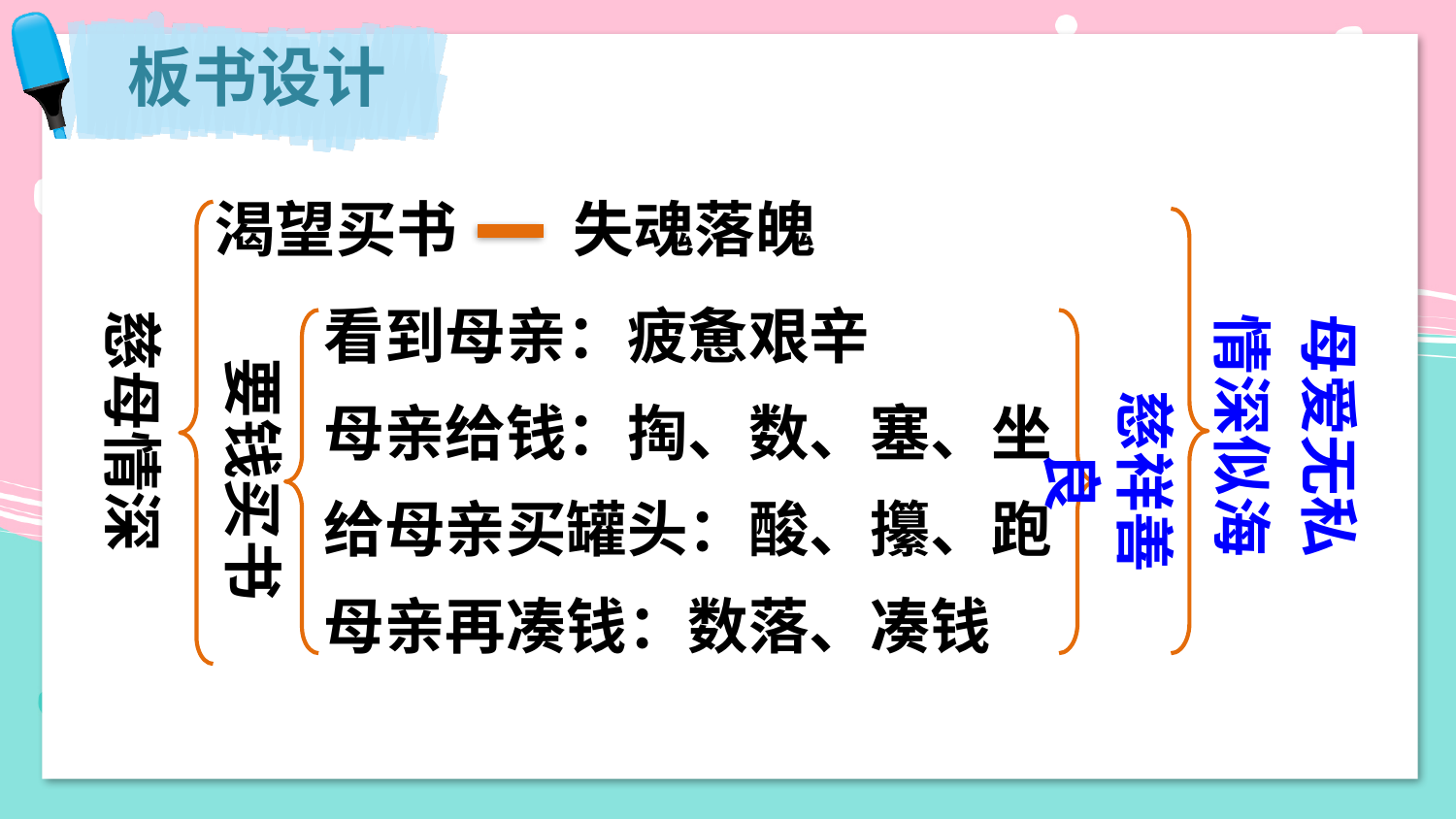

板书设计
渴望买书
失魂落魄

母爱无私
情深似海

慈母情深
看到母亲：疲惫艰辛

要钱买书
慈祥善良
母亲给钱：掏、数、塞、坐
给母亲买罐头：酸、攥、跑
母亲再凑钱：数落、凑钱